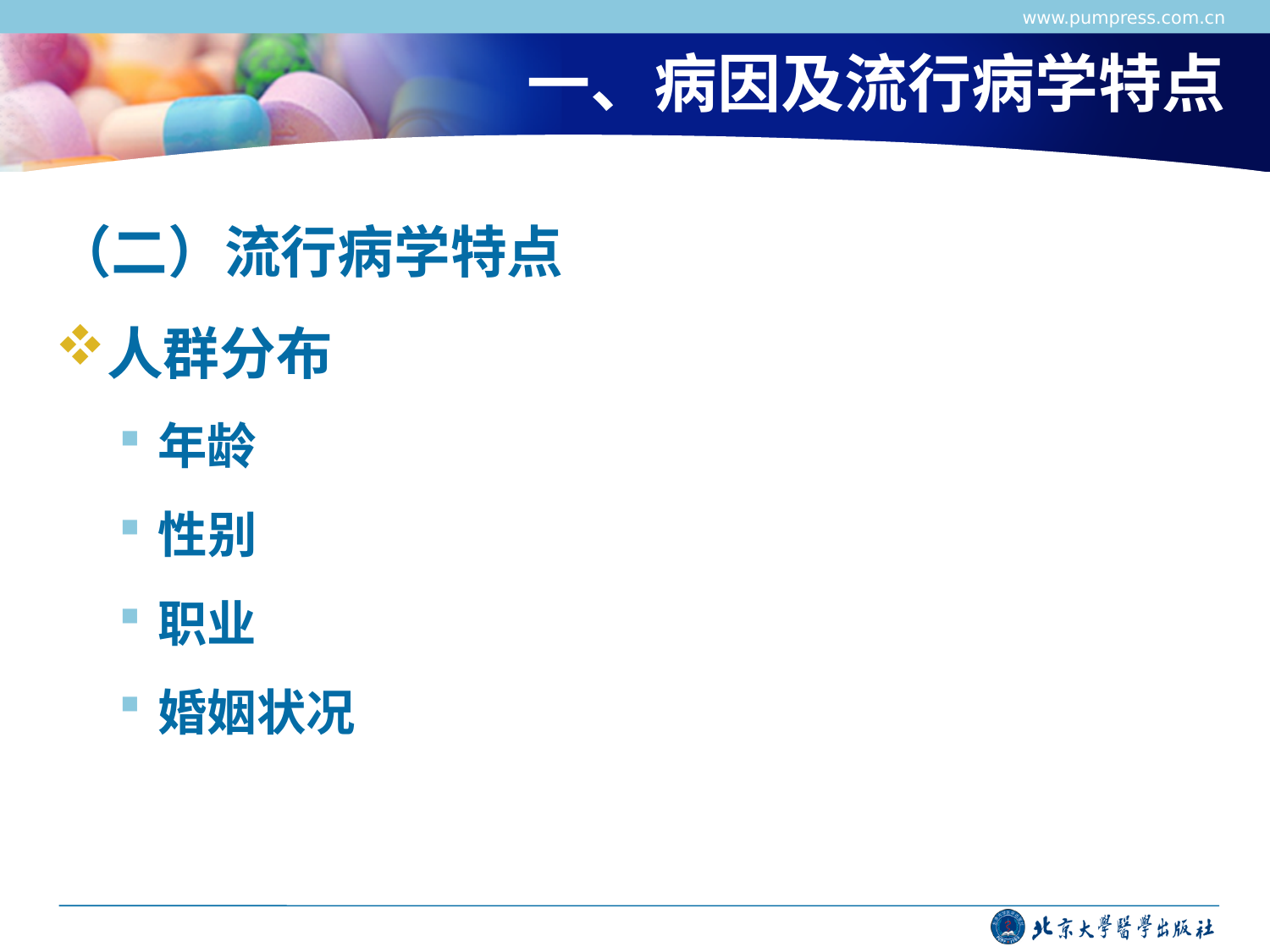

www.pumpress.com.cn
# 一、病因及流行病学特点
（二）流行病学特点
人群分布
年龄
性别
职业
婚姻状况